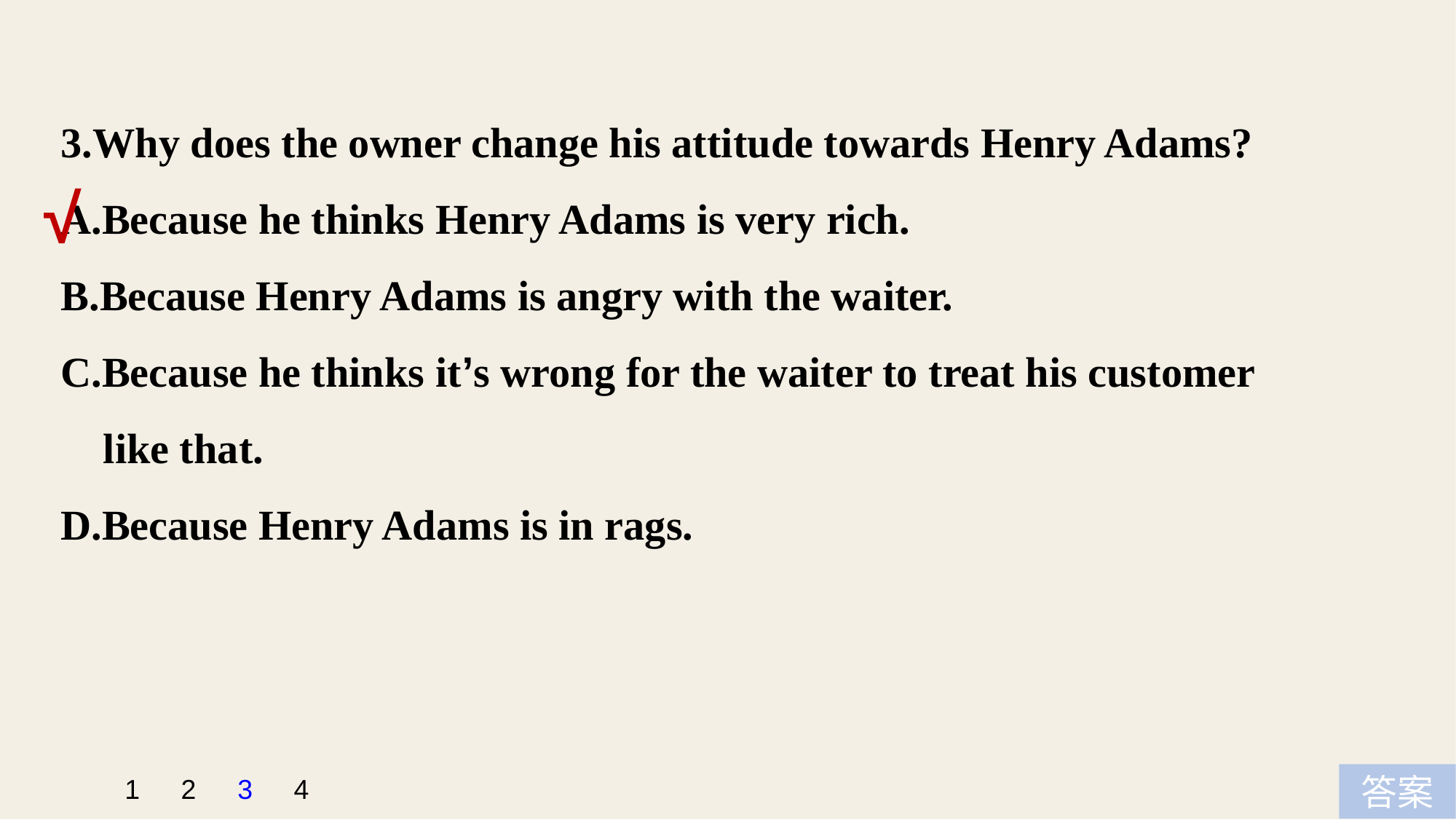

3.Why does the owner change his attitude towards Henry Adams?
A.Because he thinks Henry Adams is very rich.
B.Because Henry Adams is angry with the waiter.
C.Because he thinks it’s wrong for the waiter to treat his customer
    like that.
D.Because Henry Adams is in rags.
√
1
2
3
4
答案